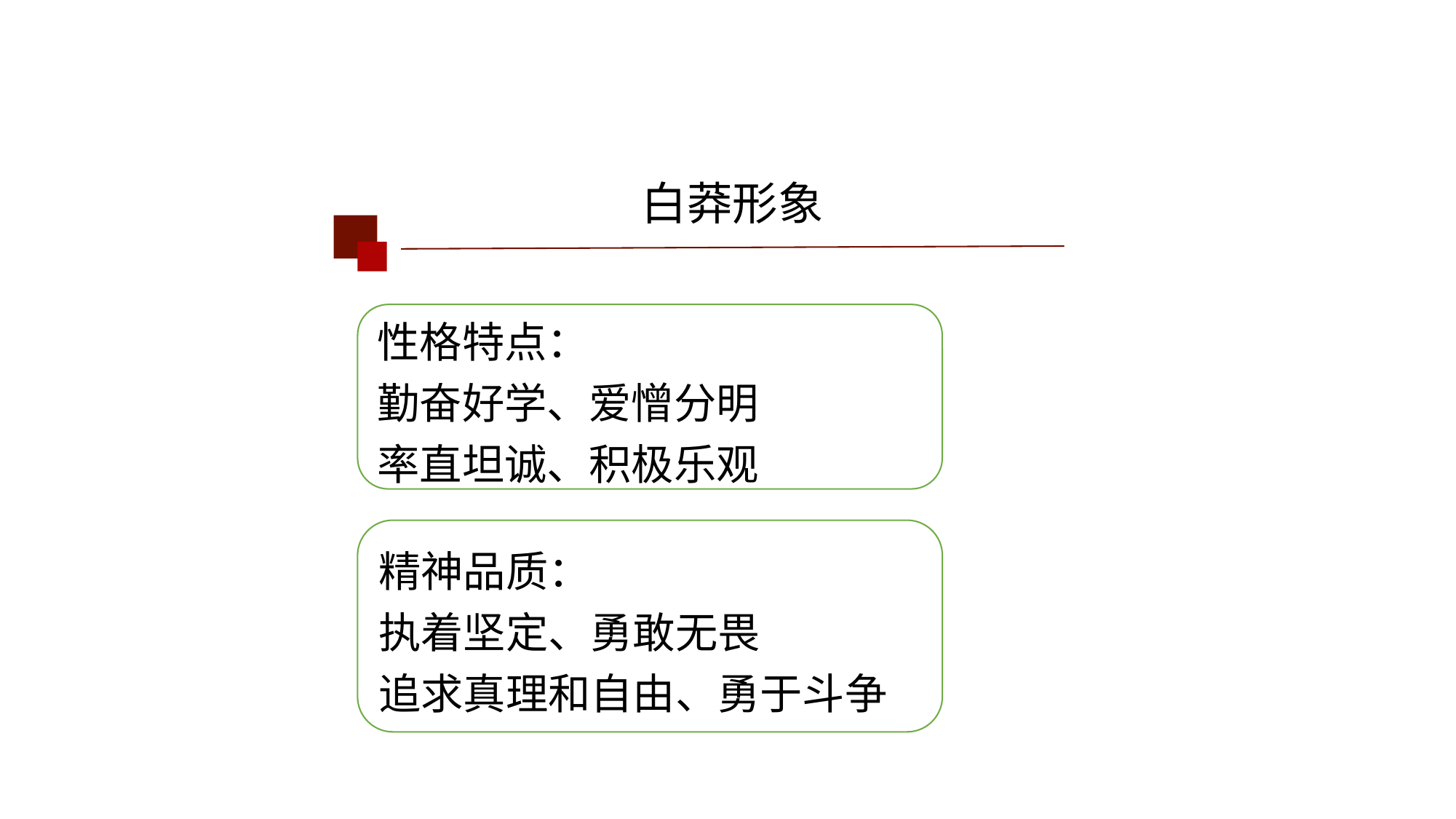

白莽形象

性格特点：
勤奋好学、爱憎分明
率直坦诚、积极乐观
精神品质：
执着坚定、勇敢无畏
追求真理和自由、勇于斗争